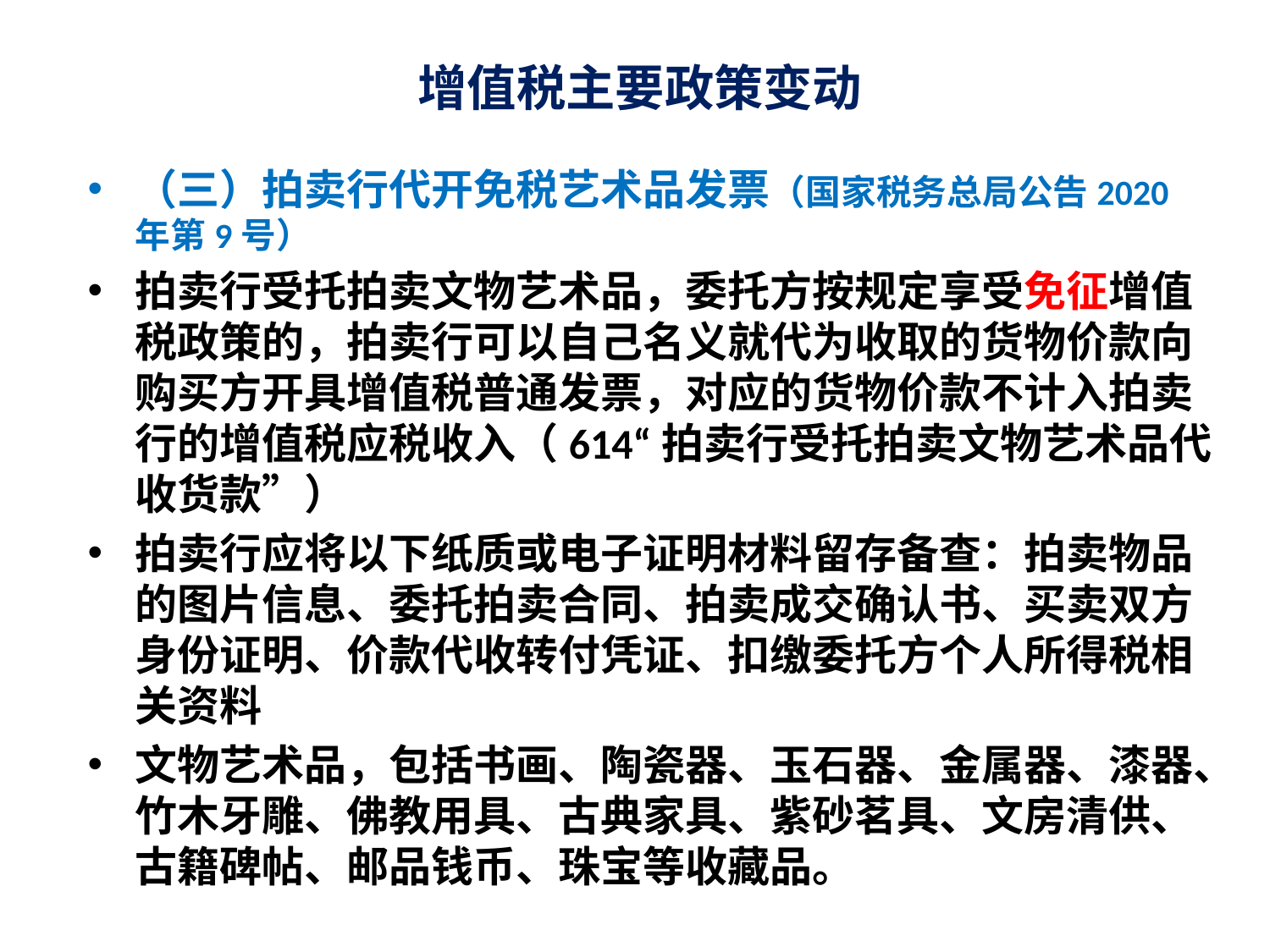

# 增值税主要政策变动
（三）拍卖行代开免税艺术品发票（国家税务总局公告2020年第9号）
拍卖行受托拍卖文物艺术品，委托方按规定享受免征增值税政策的，拍卖行可以自己名义就代为收取的货物价款向购买方开具增值税普通发票，对应的货物价款不计入拍卖行的增值税应税收入（614“拍卖行受托拍卖文物艺术品代收货款”）
拍卖行应将以下纸质或电子证明材料留存备查：拍卖物品的图片信息、委托拍卖合同、拍卖成交确认书、买卖双方身份证明、价款代收转付凭证、扣缴委托方个人所得税相关资料
文物艺术品，包括书画、陶瓷器、玉石器、金属器、漆器、竹木牙雕、佛教用具、古典家具、紫砂茗具、文房清供、古籍碑帖、邮品钱币、珠宝等收藏品。